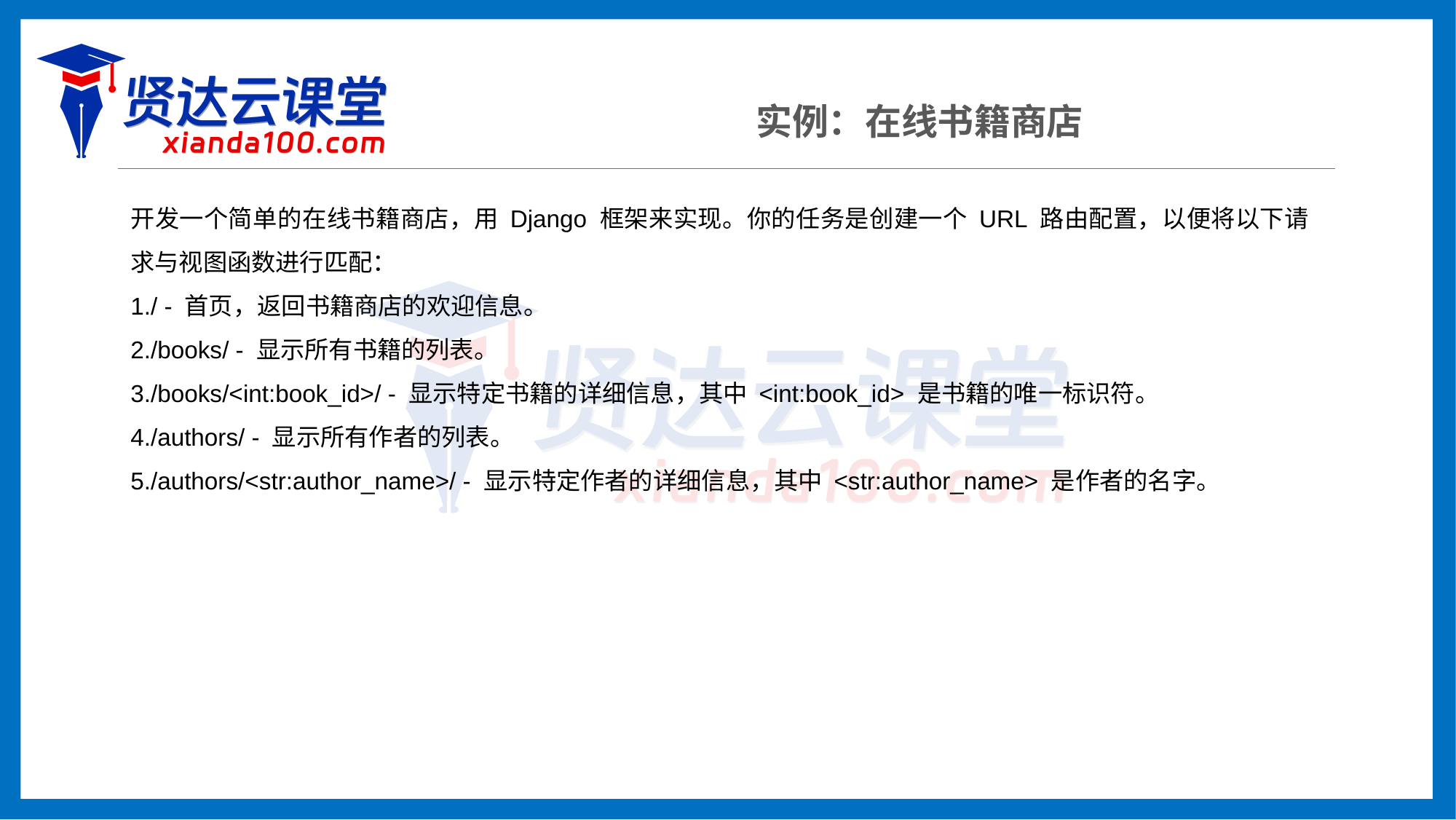

实例：在线书籍商店
开发一个简单的在线书籍商店，用 Django 框架来实现。你的任务是创建一个 URL 路由配置，以便将以下请求与视图函数进行匹配：
/ - 首页，返回书籍商店的欢迎信息。
/books/ - 显示所有书籍的列表。
/books/<int:book_id>/ - 显示特定书籍的详细信息，其中 <int:book_id> 是书籍的唯一标识符。
/authors/ - 显示所有作者的列表。
/authors/<str:author_name>/ - 显示特定作者的详细信息，其中 <str:author_name> 是作者的名字。